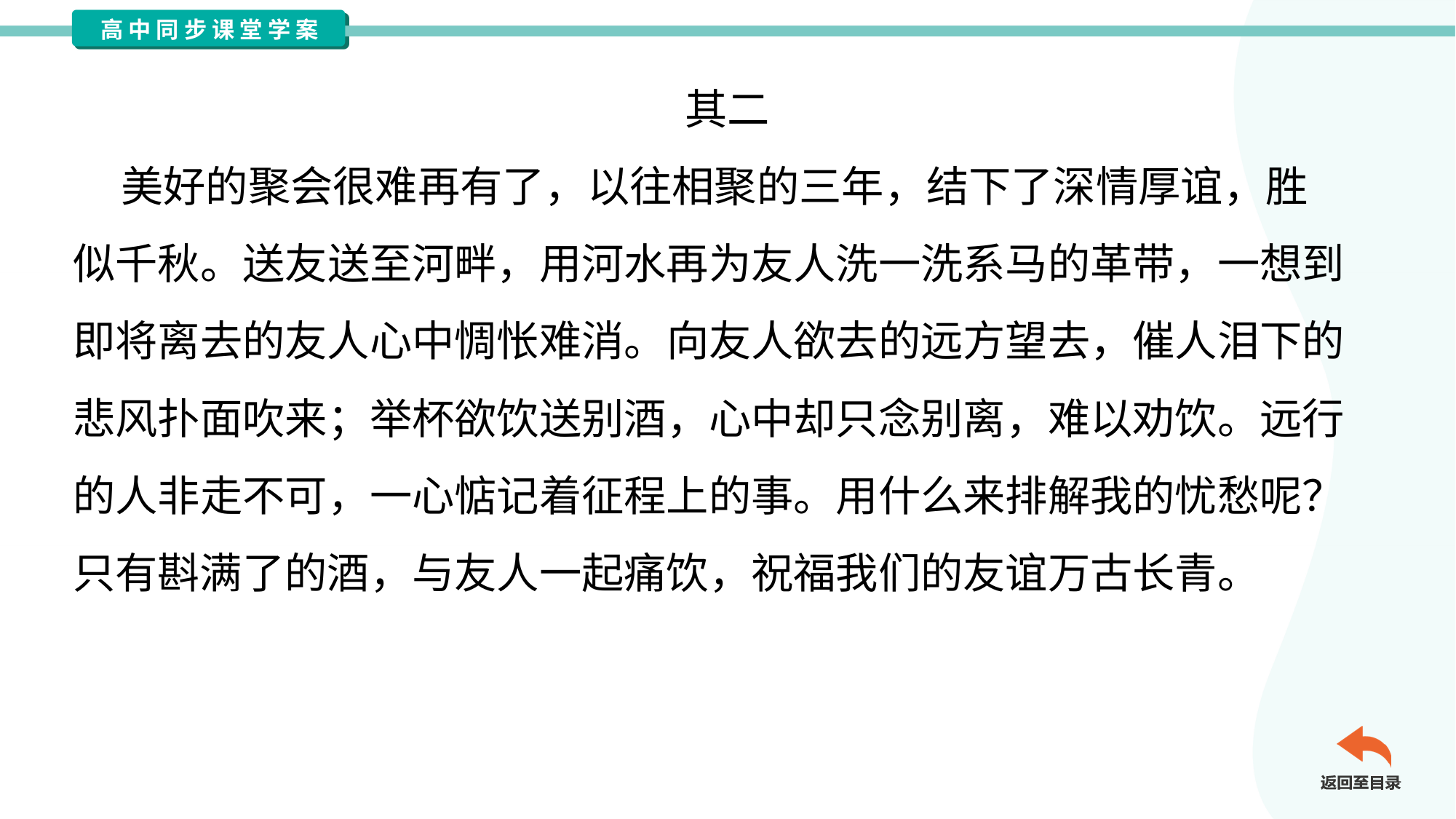

其二
    美好的聚会很难再有了，以往相聚的三年，结下了深情厚谊，胜
似千秋。送友送至河畔，用河水再为友人洗一洗系马的革带，一想到
即将离去的友人心中惆怅难消。向友人欲去的远方望去，催人泪下的
悲风扑面吹来；举杯欲饮送别酒，心中却只念别离，难以劝饮。远行
的人非走不可，一心惦记着征程上的事。用什么来排解我的忧愁呢？
只有斟满了的酒，与友人一起痛饮，祝福我们的友谊万古长青。